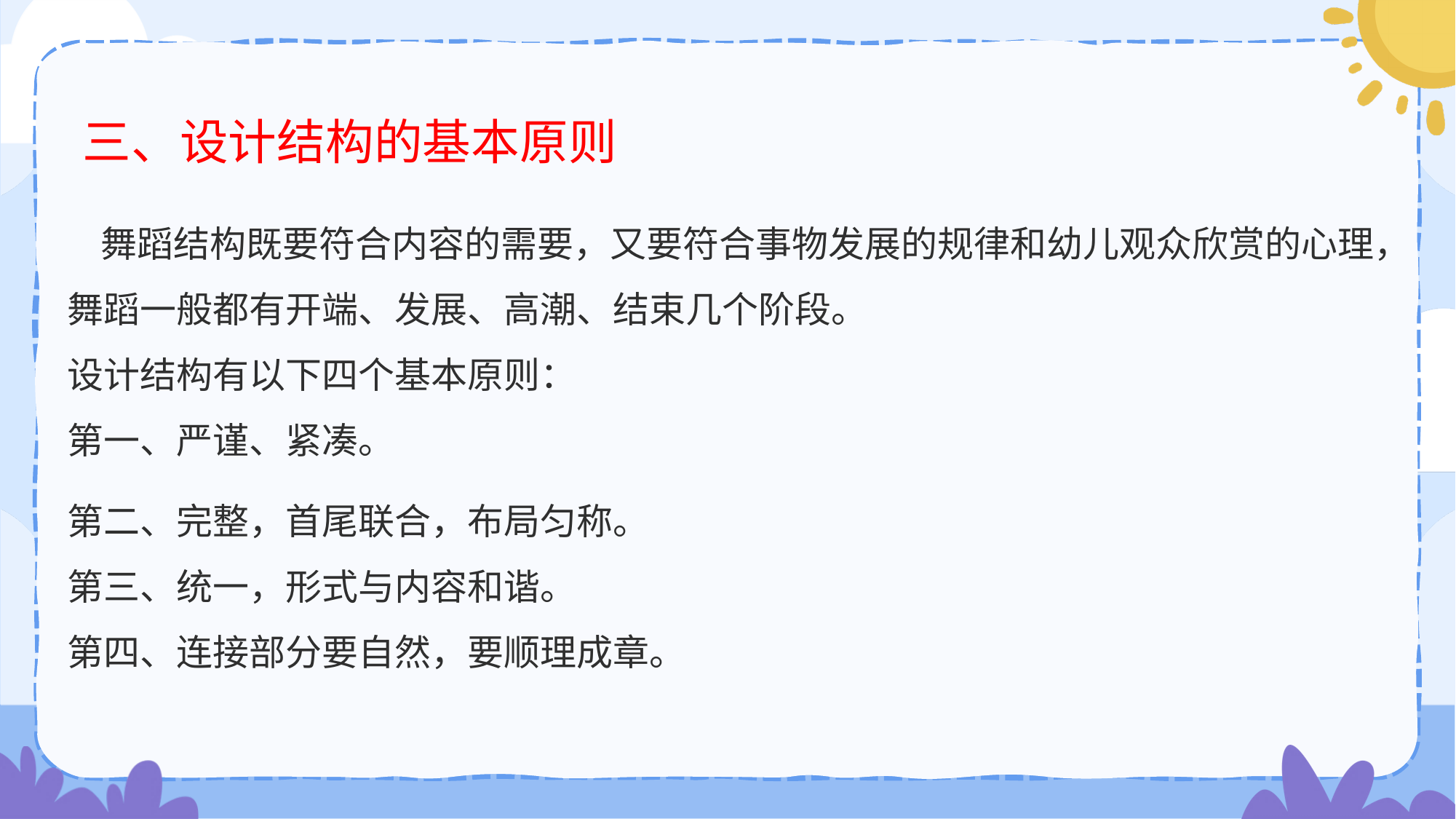

# 三、设计结构的基本原则
   舞蹈结构既要符合内容的需要，又要符合事物发展的规律和幼儿观众欣赏的心理，舞蹈一般都有开端、发展、高潮、结束几个阶段。
设计结构有以下四个基本原则：
第一、严谨、紧凑。
第二、完整，首尾联合，布局匀称。
第三、统一，形式与内容和谐。
第四、连接部分要自然，要顺理成章。